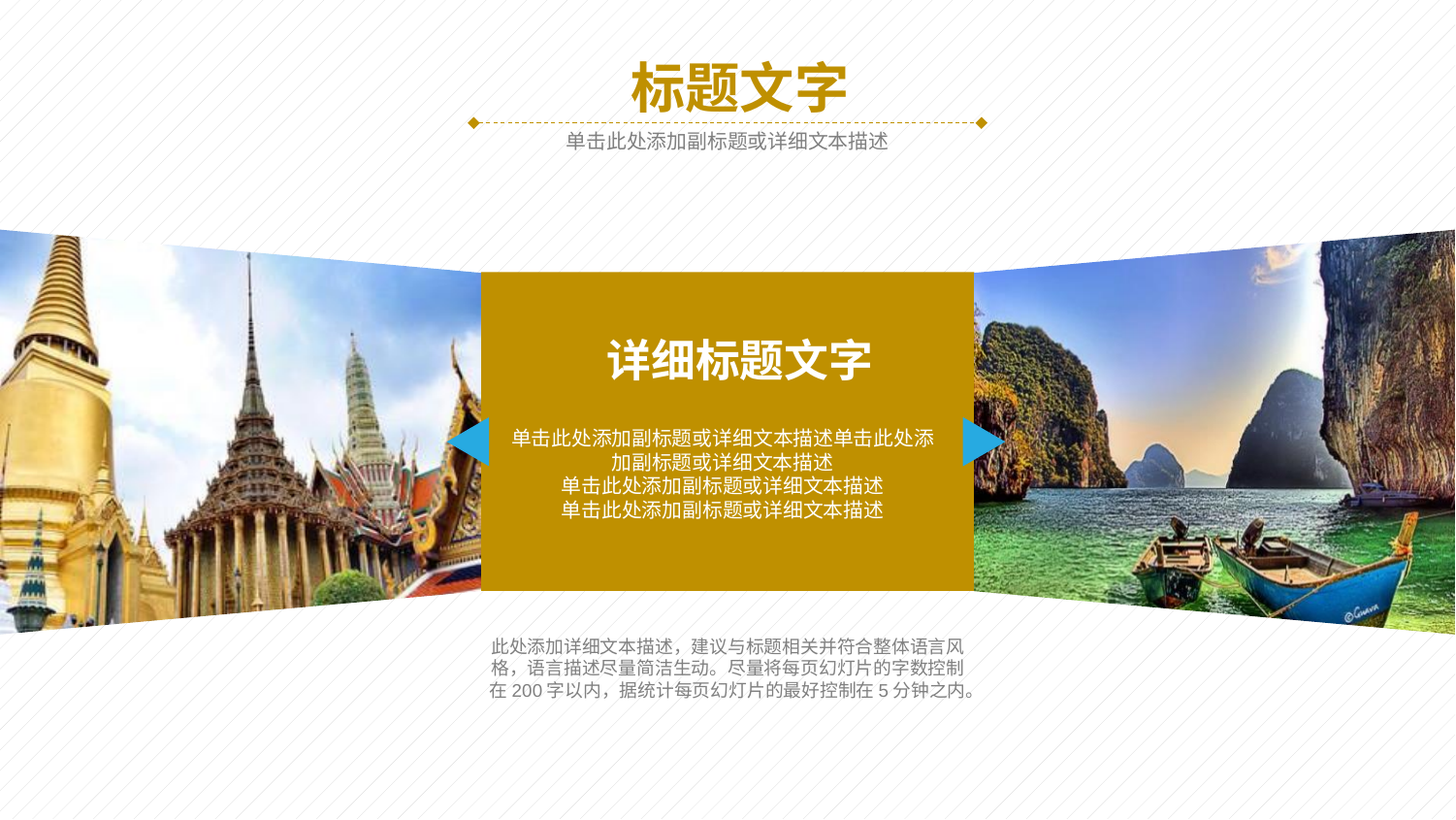

标题文字
单击此处添加副标题或详细文本描述

详细标题文字
单击此处添加副标题或详细文本描述单击此处添加副标题或详细文本描述
单击此处添加副标题或详细文本描述
单击此处添加副标题或详细文本描述

此处添加详细文本描述，建议与标题相关并符合整体语言风格，语言描述尽量简洁生动。尽量将每页幻灯片的字数控制在200字以内，据统计每页幻灯片的最好控制在5分钟之内。
字符延长